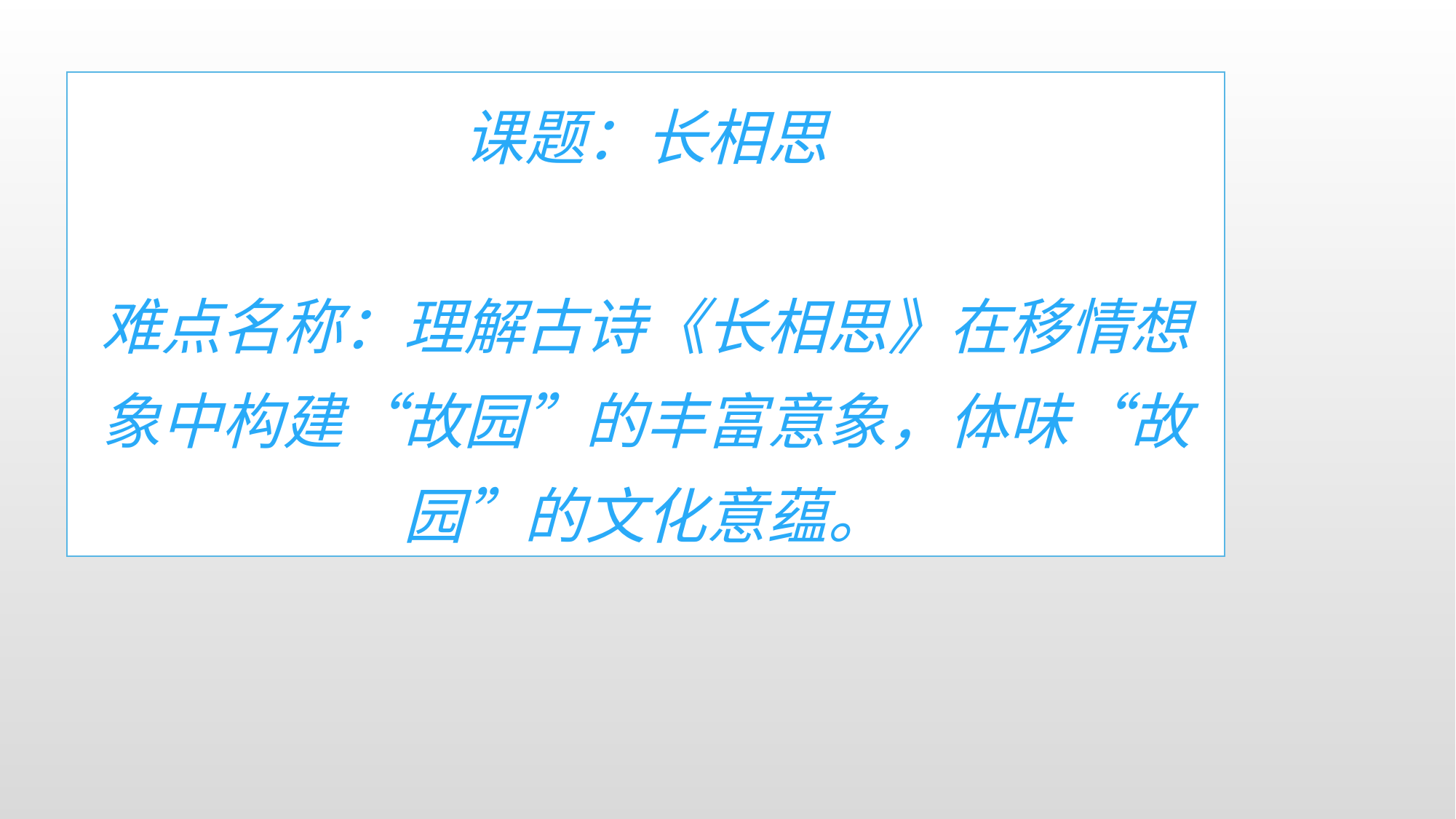

课题：长相思

难点名称：理解古诗《长相思》在移情想象中构建“故园”的丰富意象，体味“故园”的文化意蕴。
1